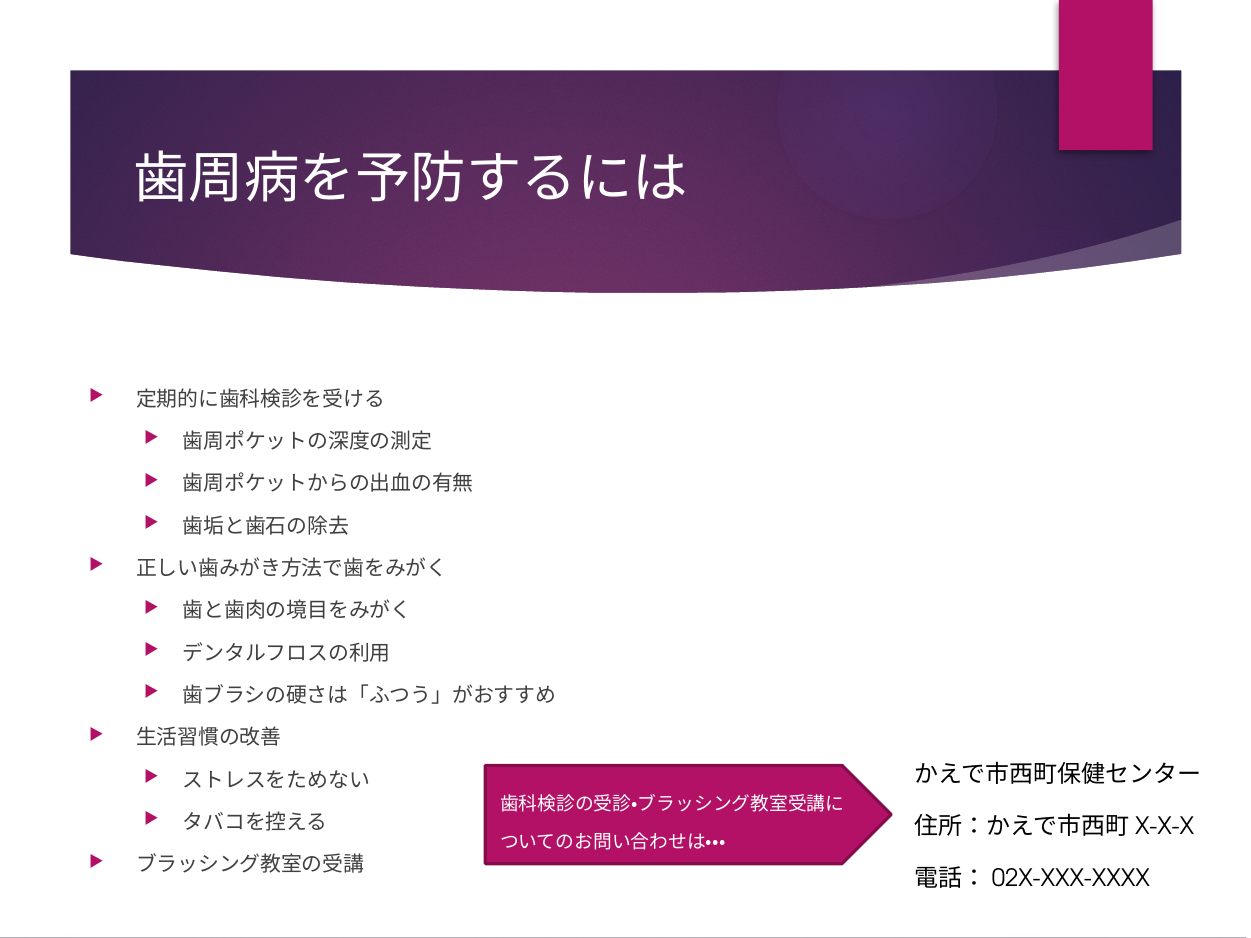

# 歯周病を予防するには
定期的に歯科検診を受ける
歯周ポケットの深度の測定
歯周ポケットからの出血の有無
歯垢と歯石の除去
正しい歯みがき方法で歯をみがく
歯と歯肉の境目をみがく
デンタルフロスの利用
歯ブラシの硬さは「ふつう」がおすすめ
生活習慣の改善
ストレスをためない
タバコを控える
ブラッシング教室の受講
かえで市西町保健センター
住所：かえで市西町X-X-X
電話：02X-XXX-XXXX

歯科検診の受診・ブラッシング教室受講についてのお問い合わせは・・・